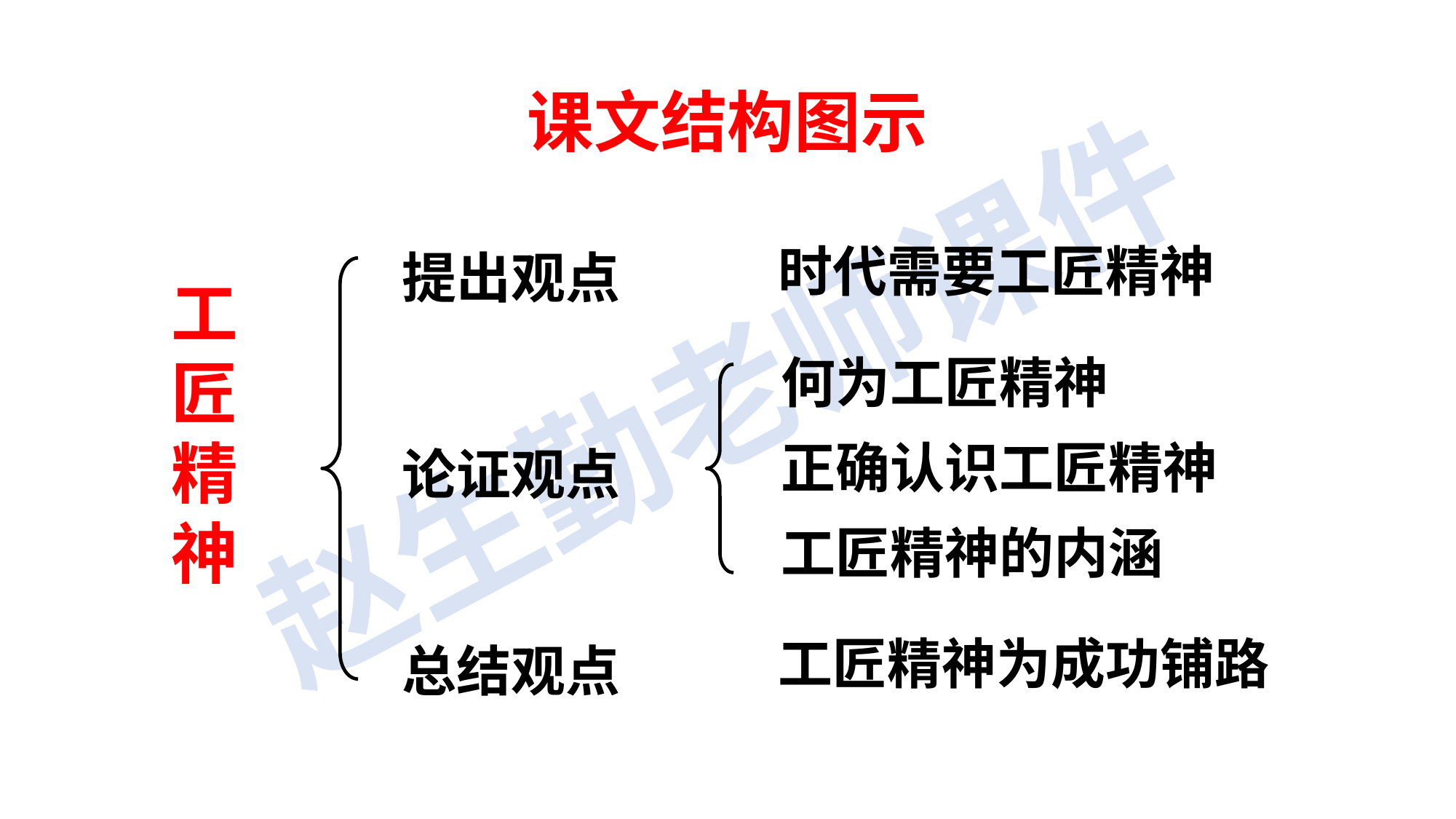

课文结构图示
提出观点

论证观点

总结观点
时代需要工匠精神

工匠精神
何为工匠精神
正确认识工匠精神
工匠精神的内涵

工匠精神为成功铺路